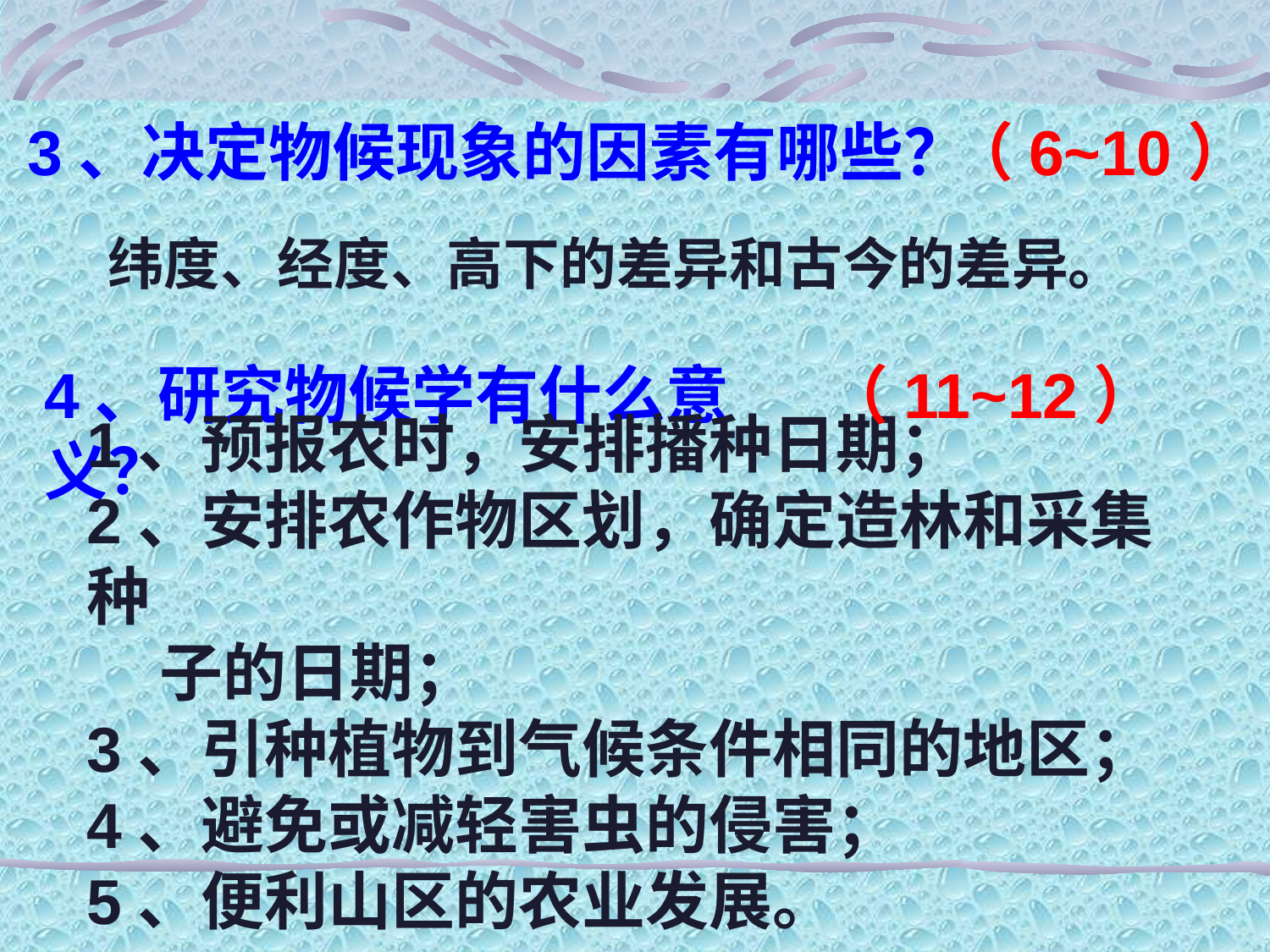

3、决定物候现象的因素有哪些？
（6~10）
纬度、经度、高下的差异和古今的差异。
4、研究物候学有什么意义？
（11~12）
1、预报农时，安排播种日期；
2、安排农作物区划，确定造林和采集种
    子的日期；
3、引种植物到气候条件相同的地区；
4、避免或减轻害虫的侵害；
5、便利山区的农业发展。